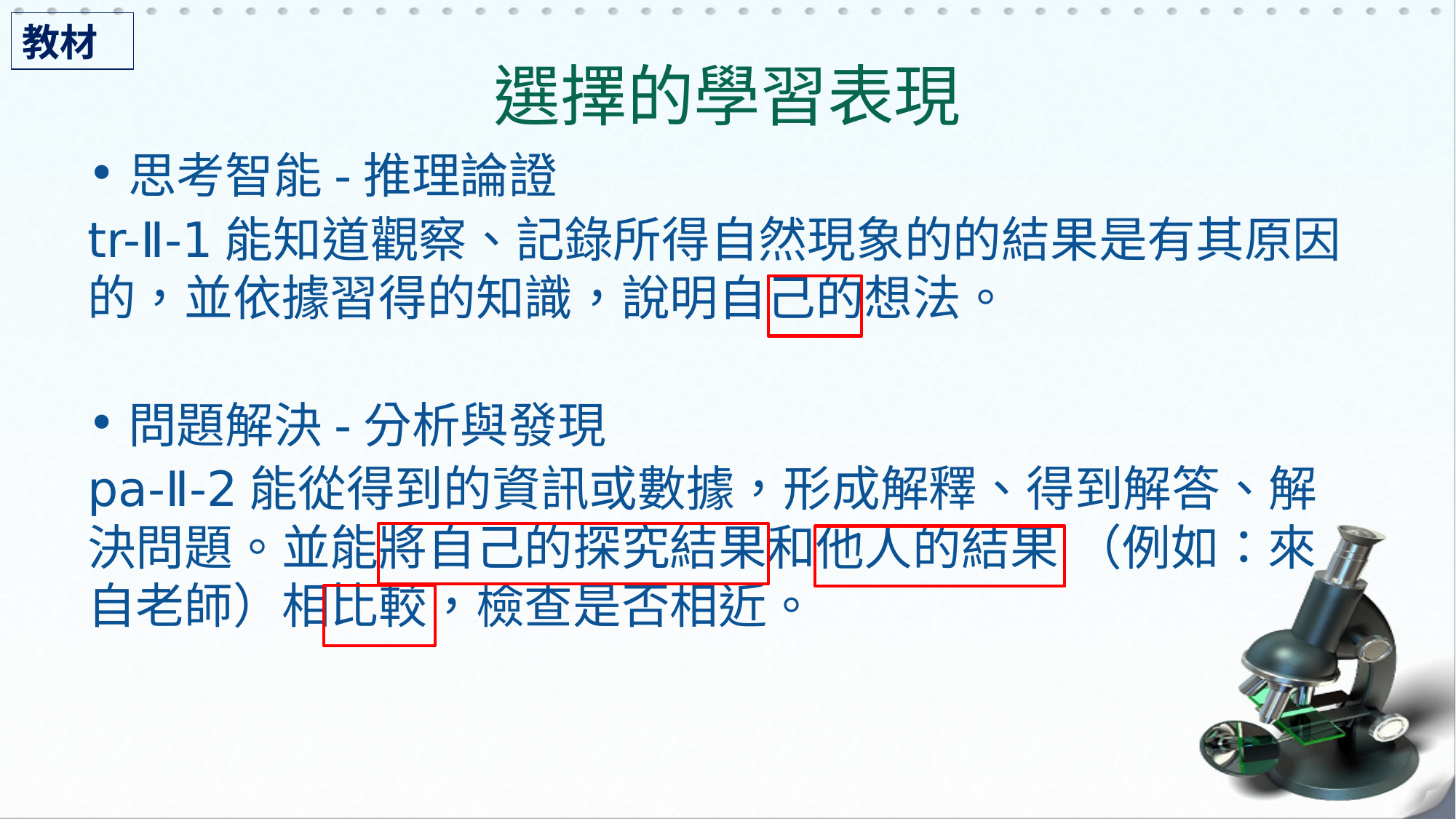

教材
# 選擇的學習表現
思考智能-推理論證
tr-Ⅱ-1能知道觀察、記錄所得自然現象的的結果是有其原因的，並依據習得的知識，說明自己的想法。

問題解決-分析與發現
pa-Ⅱ-2能從得到的資訊或數據，形成解釋、得到解答、解決問題。並能將自己的探究結果和他人的結果 （例如：來自老師）相比較，檢查是否相近。